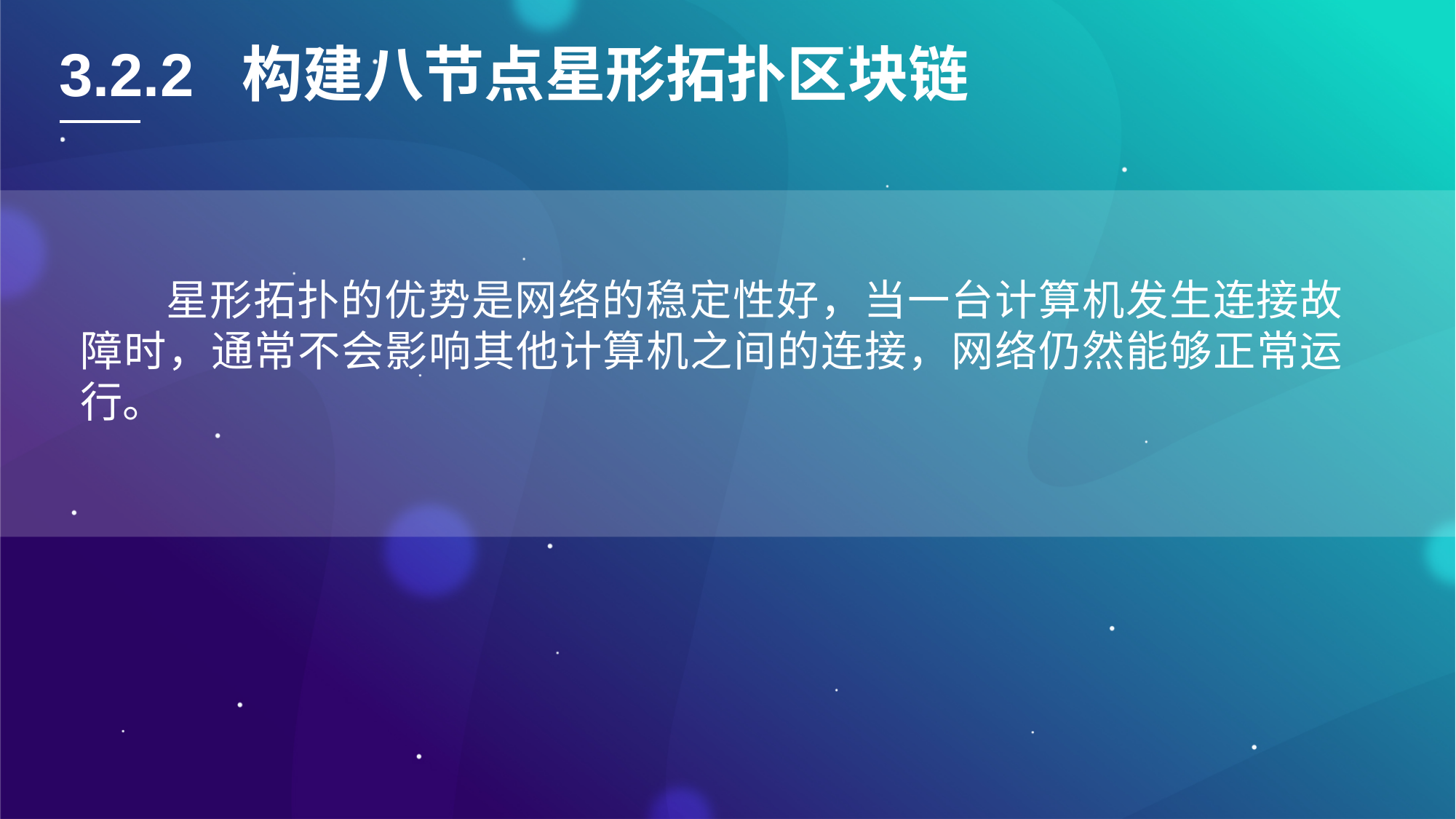

3.2.2  构建八节点星形拓扑区块链

星形拓扑的优势是网络的稳定性好，当一台计算机发生连接故障时，通常不会影响其他计算机之间的连接，网络仍然能够正常运行。